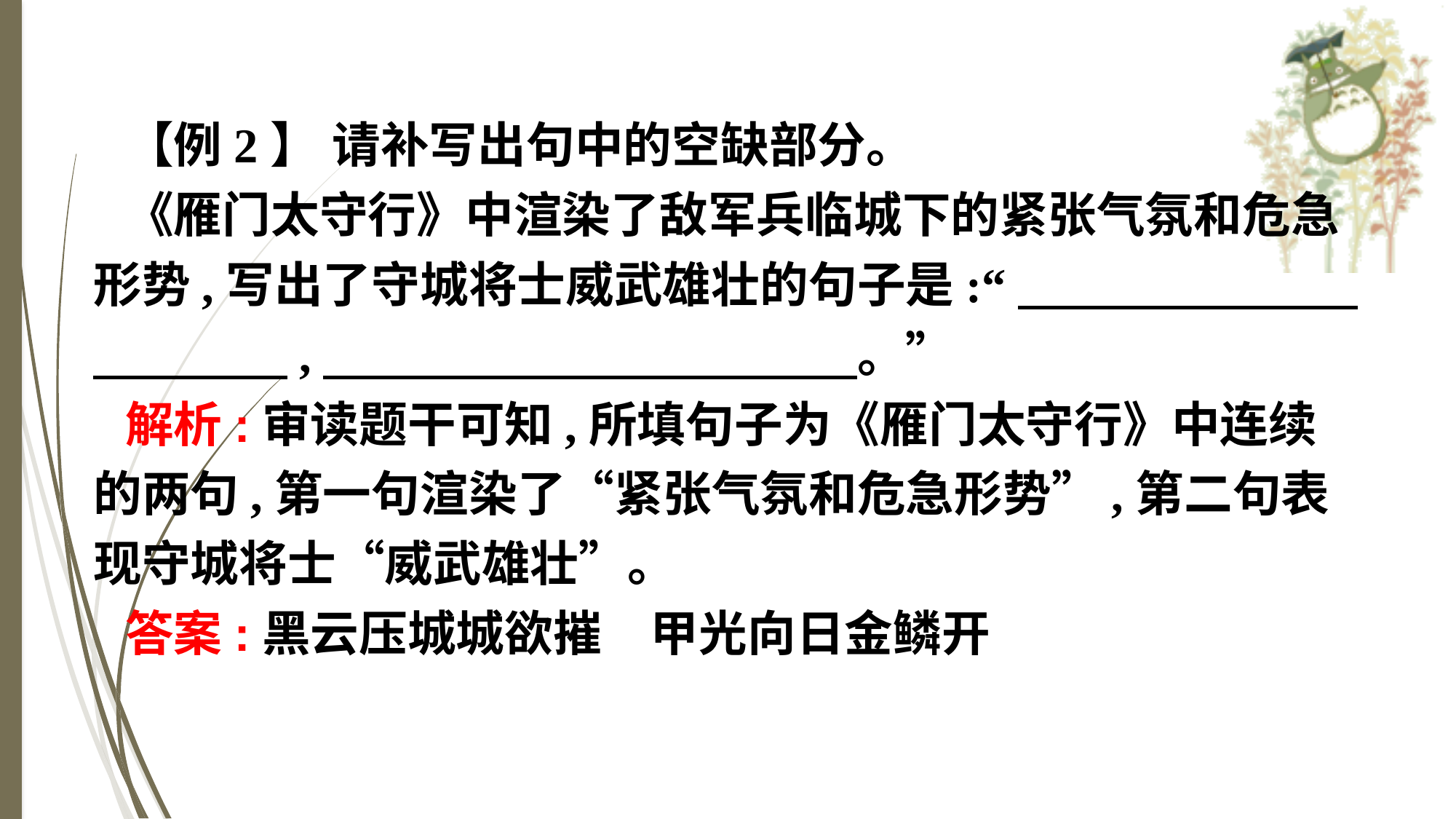

【例2】 请补写出句中的空缺部分。
《雁门太守行》中渲染了敌军兵临城下的紧张气氛和危急形势,写出了守城将士威武雄壮的句子是:“　　　　　　　　　　　,　　　　　　　　　　　。”
解析:审读题干可知,所填句子为《雁门太守行》中连续的两句,第一句渲染了“紧张气氛和危急形势”,第二句表现守城将士“威武雄壮”。
答案:黑云压城城欲摧　甲光向日金鳞开